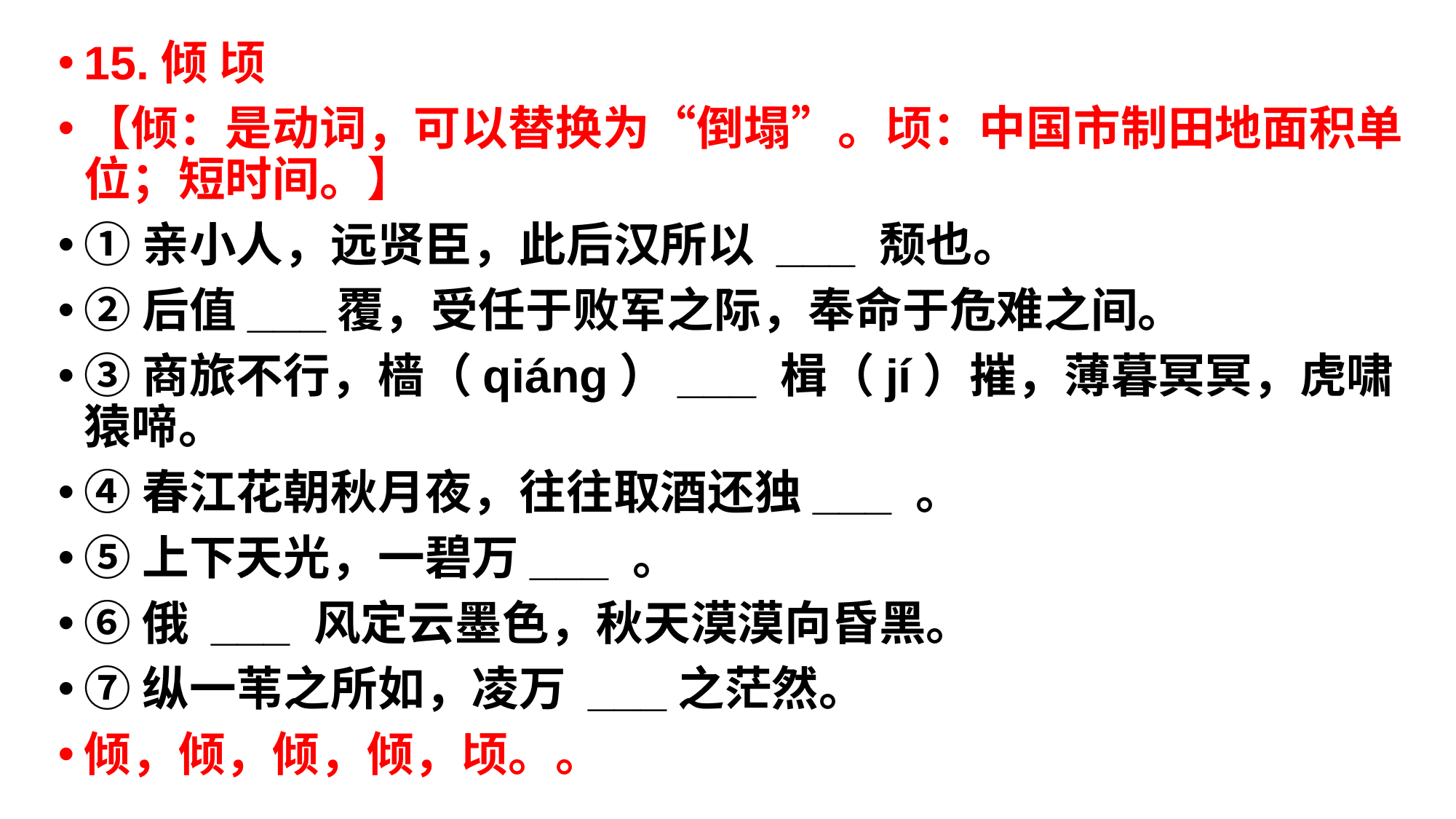

15.倾 顷
【倾：是动词，可以替换为“倒塌”。顷：中国市制田地面积单位；短时间。】
①亲小人，远贤臣，此后汉所以 ___ 颓也。
②后值___覆，受任于败军之际，奉命于危难之间。
③商旅不行，樯（qiáng）___ 楫（jí）摧，薄暮冥冥，虎啸猿啼。
④春江花朝秋月夜，往往取酒还独___ 。
⑤上下天光，一碧万___ 。
⑥俄 ___ 风定云墨色，秋天漠漠向昏黑。
⑦纵一苇之所如，凌万 ___之茫然。
倾，倾，倾，倾，顷。。